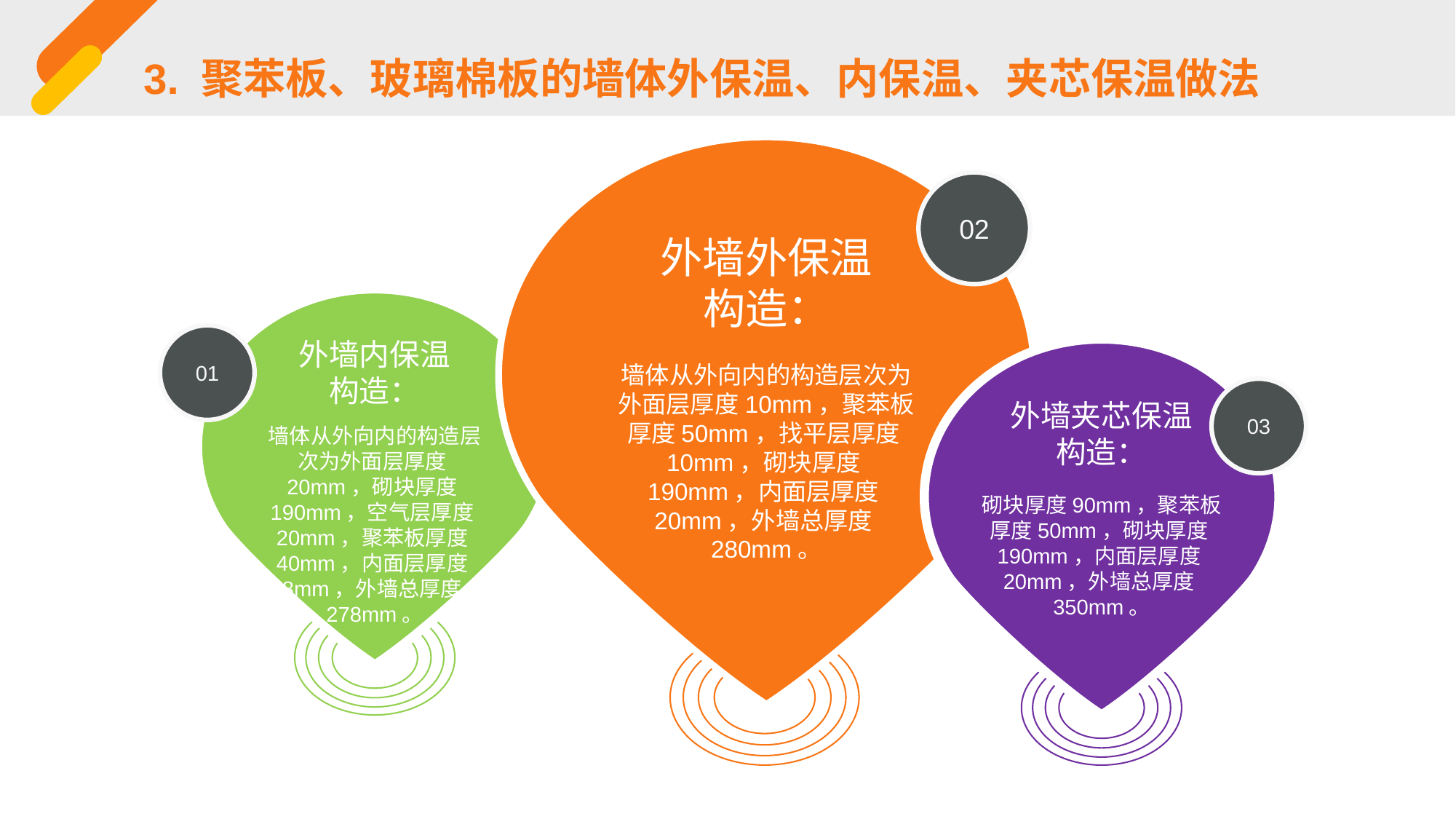

3. 聚苯板、玻璃棉板的墙体外保温、内保温、夹芯保温做法

02
外墙外保温构造：
墙体从外向内的构造层次为外面层厚度10mm，聚苯板厚度50mm，找平层厚度10mm，砌块厚度190mm，内面层厚度20mm，外墙总厚度280mm。

外墙内保温构造：
01
墙体从外向内的构造层次为外面层厚度20mm，砌块厚度190mm，空气层厚度20mm，聚苯板厚度40mm，内面层厚度8mm，外墙总厚度278mm。

外墙夹芯保温构造：
03
砌块厚度90mm，聚苯板厚度50mm，砌块厚度190mm，内面层厚度20mm，外墙总厚度350mm。